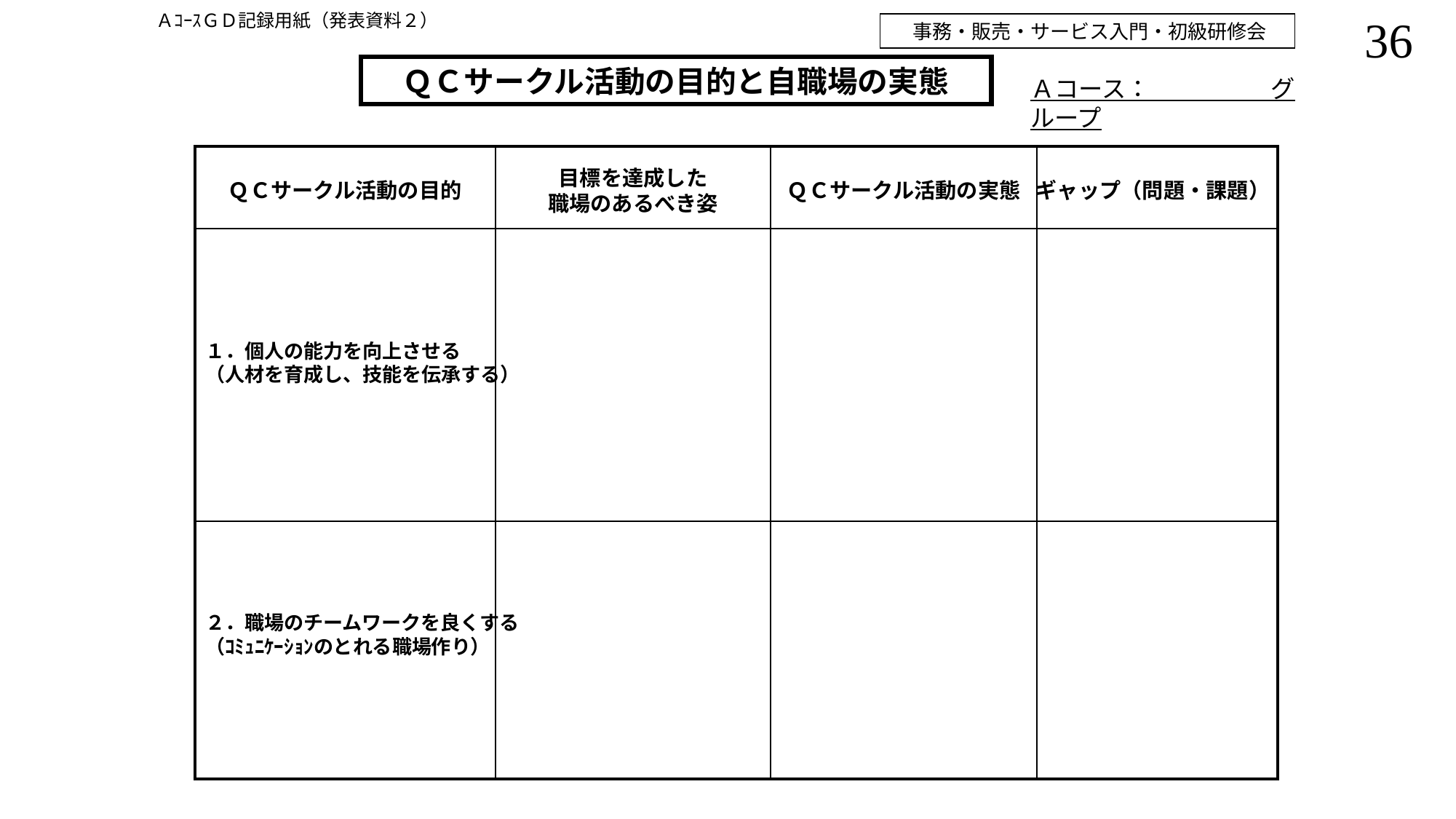

ＡｺｰｽＧＤ記録用紙（発表資料２）
事務・販売・サービス入門・初級研修会
ＱＣサークル活動の目的と自職場の実態
Ａコース：　　　　　グループ

|  |  |  |  |
| --- | --- | --- | --- |
|  |  |  |  |
|  |  |  |  |
ＱＣサークル活動の目的
目標を達成した
職場のあるべき姿
ＱＣサークル活動の実態
ギャップ（問題・課題）
１．個人の能力を向上させる
（人材を育成し、技能を伝承する）
２．職場のチームワークを良くする
（ｺﾐｭﾆｹｰｼｮﾝのとれる職場作り）